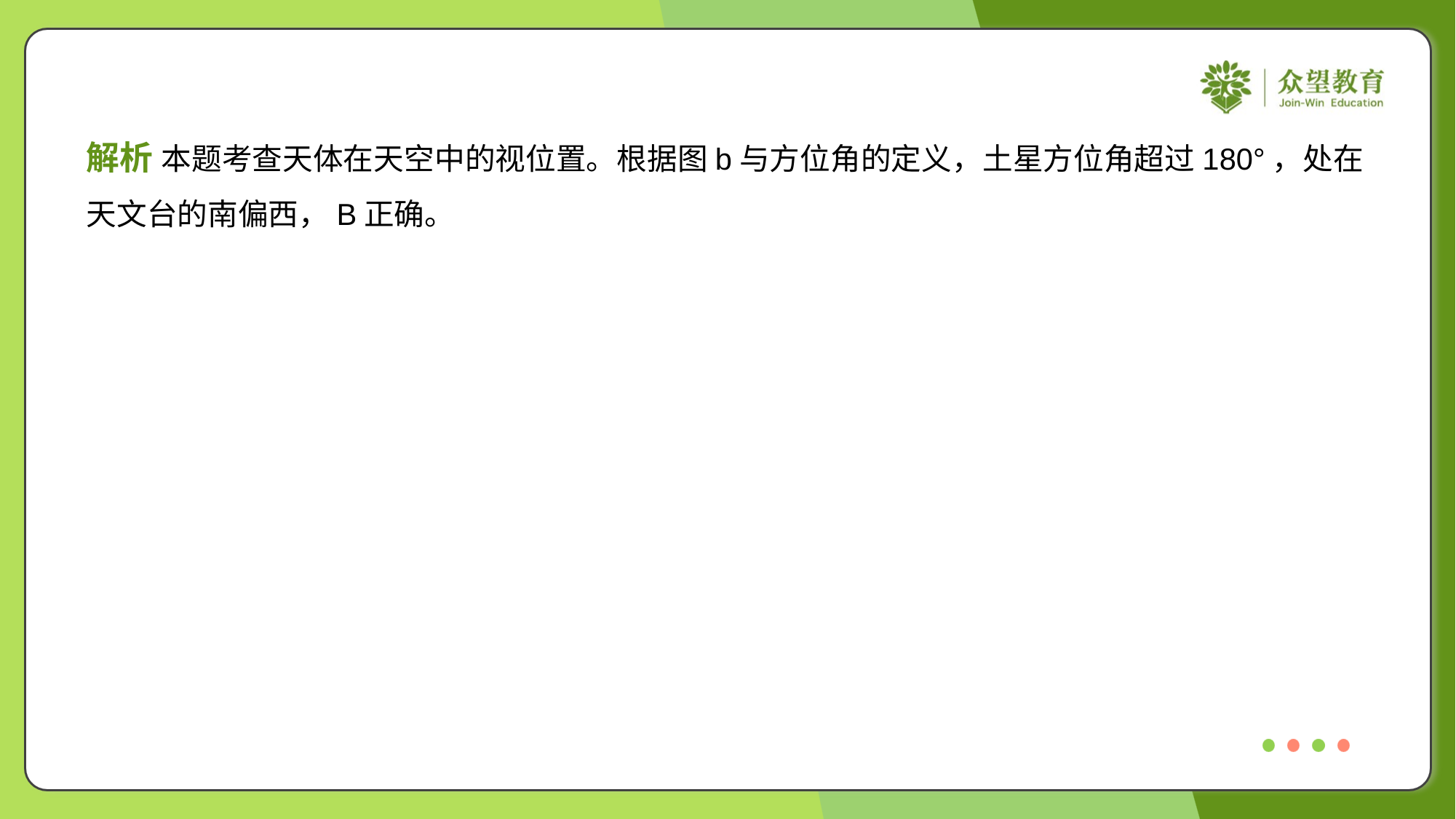

解析 本题考查天体在天空中的视位置。根据图b与方位角的定义，土星方位角超过180°，处在
天文台的南偏西，B正确。